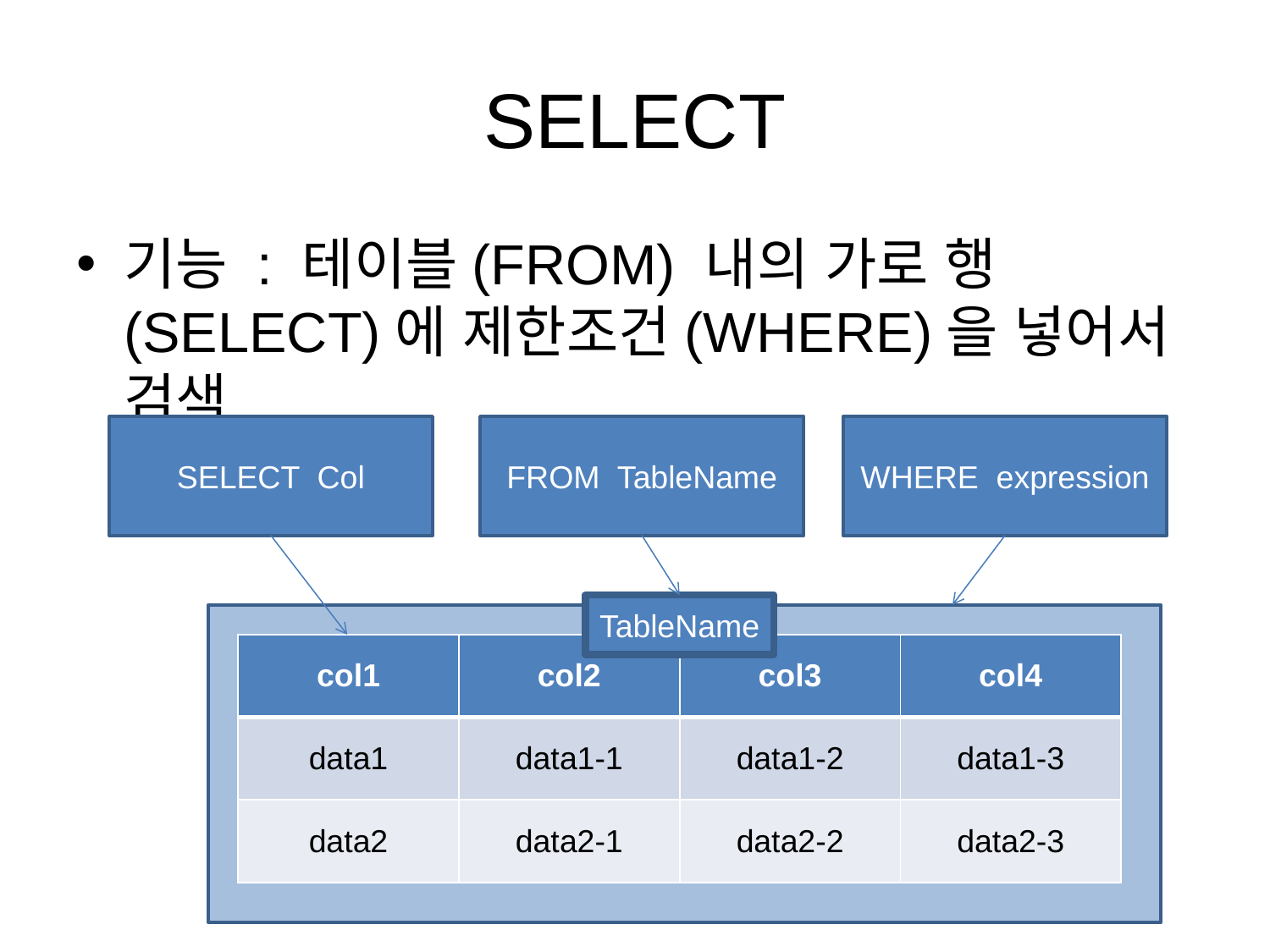

# SELECT
기능 : 테이블(FROM) 내의 가로 행(SELECT)에 제한조건(WHERE)을 넣어서 검색

SELECT  Col
FROM  TableName
WHERE  expression
TableName

| col1 | col2 | col3 | col4 |
| --- | --- | --- | --- |
| data1 | data1-1 | data1-2 | data1-3 |
| data2 | data2-1 | data2-2 | data2-3 |